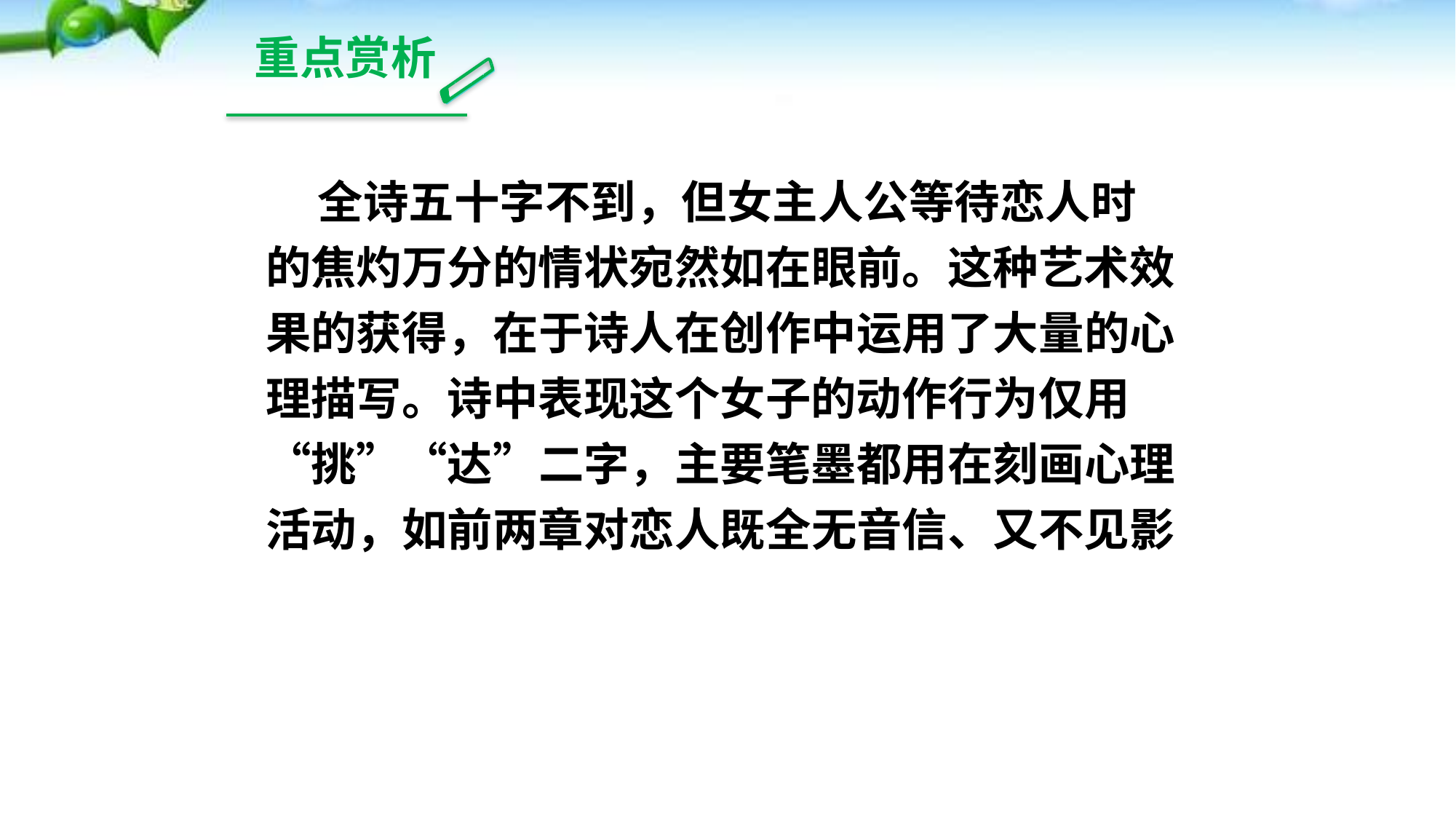

重点赏析

    全诗五十字不到，但女主人公等待恋人时的焦灼万分的情状宛然如在眼前。这种艺术效果的获得，在于诗人在创作中运用了大量的心理描写。诗中表现这个女子的动作行为仅用“挑”“达”二字，主要笔墨都用在刻画心理活动，如前两章对恋人既全无音信、又不见影